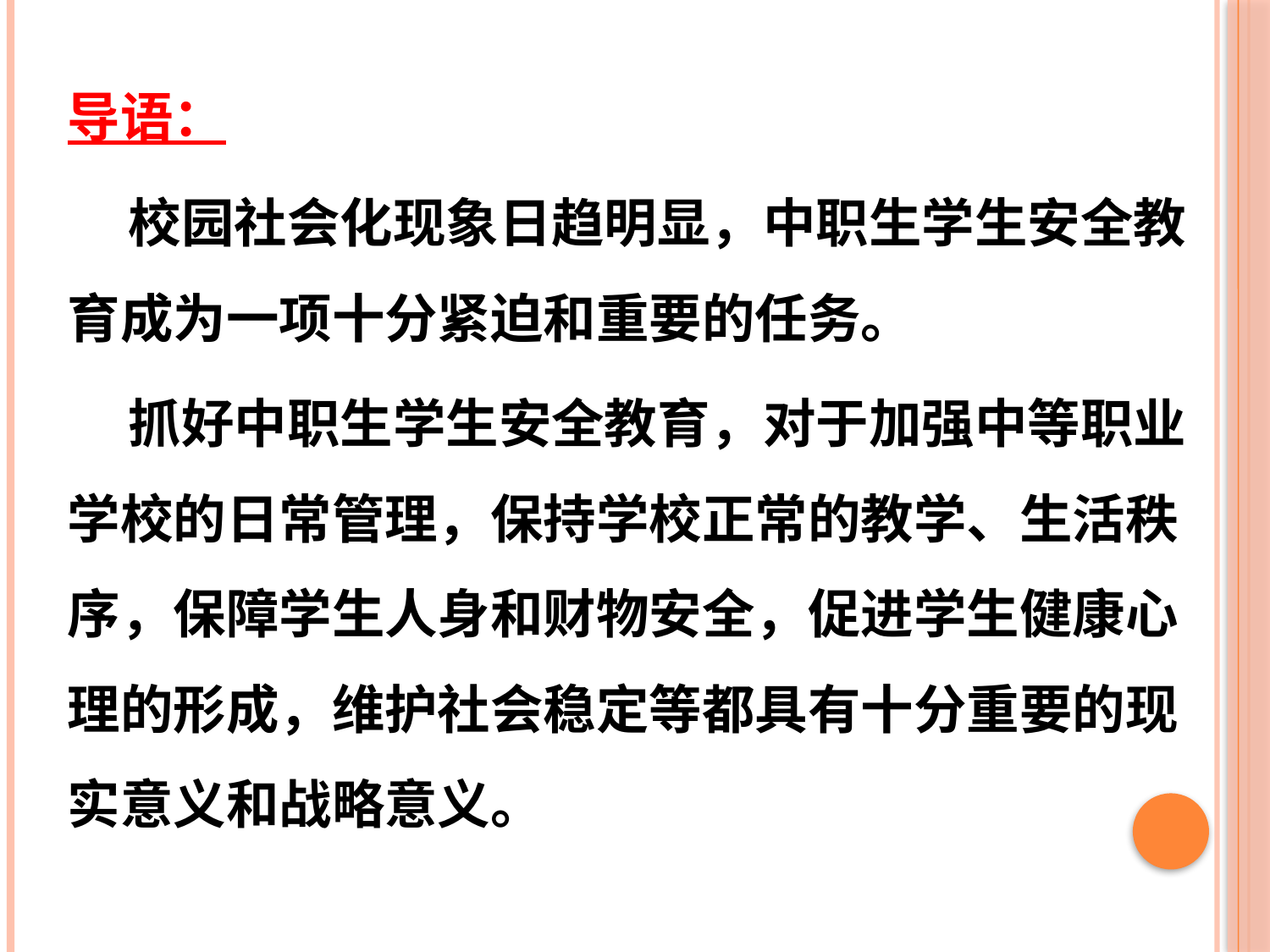

导语：
    校园社会化现象日趋明显，中职生学生安全教育成为一项十分紧迫和重要的任务。
    抓好中职生学生安全教育，对于加强中等职业学校的日常管理，保持学校正常的教学、生活秩序，保障学生人身和财物安全，促进学生健康心理的形成，维护社会稳定等都具有十分重要的现实意义和战略意义。